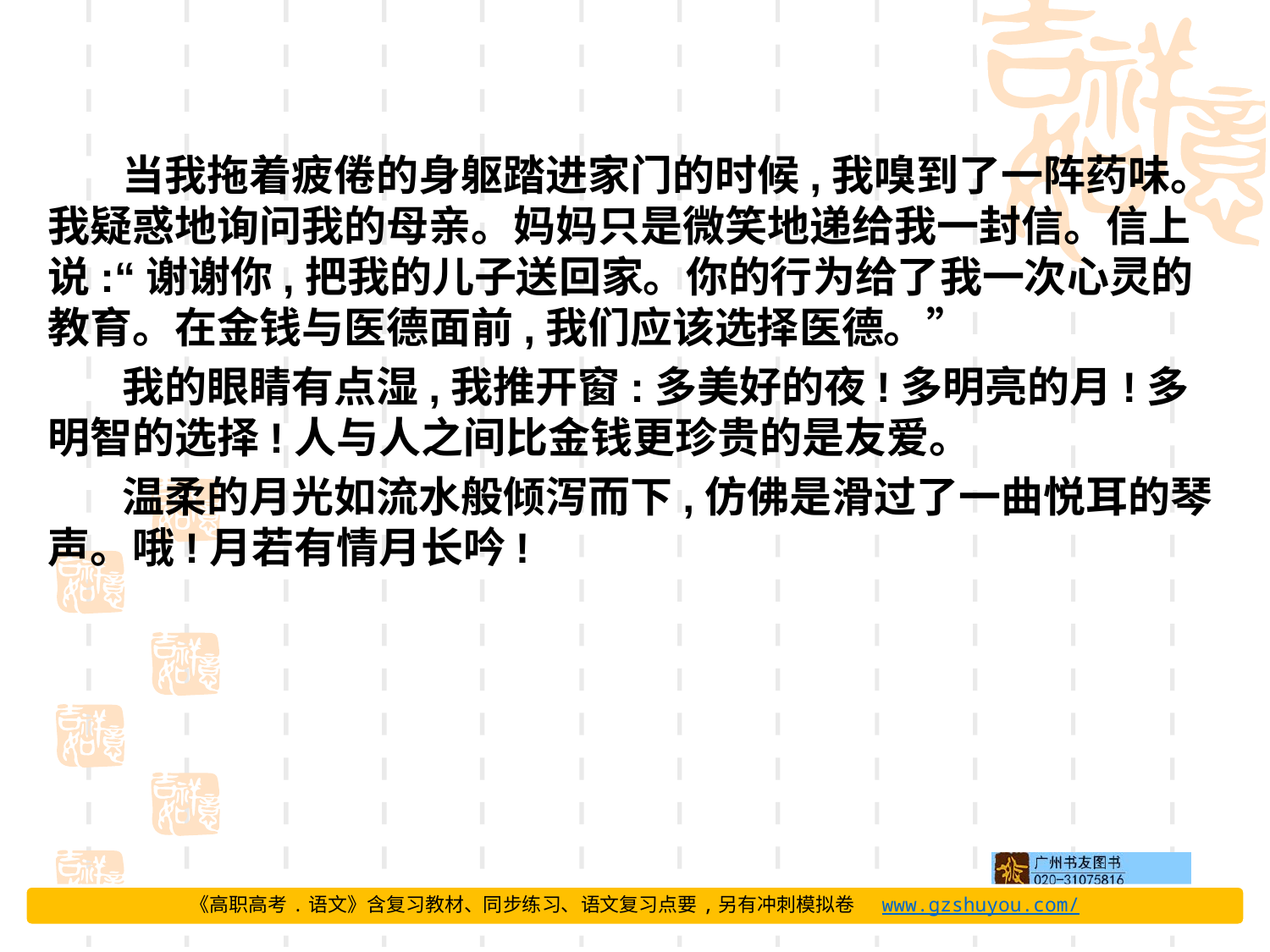

当我拖着疲倦的身躯踏进家门的时候,我嗅到了一阵药味。我疑惑地询问我的母亲。妈妈只是微笑地递给我一封信。信上说:“谢谢你,把我的儿子送回家。你的行为给了我一次心灵的教育。在金钱与医德面前,我们应该选择医德。”
我的眼睛有点湿,我推开窗:多美好的夜!多明亮的月!多明智的选择!人与人之间比金钱更珍贵的是友爱。
温柔的月光如流水般倾泻而下,仿佛是滑过了一曲悦耳的琴声。哦!月若有情月长吟!